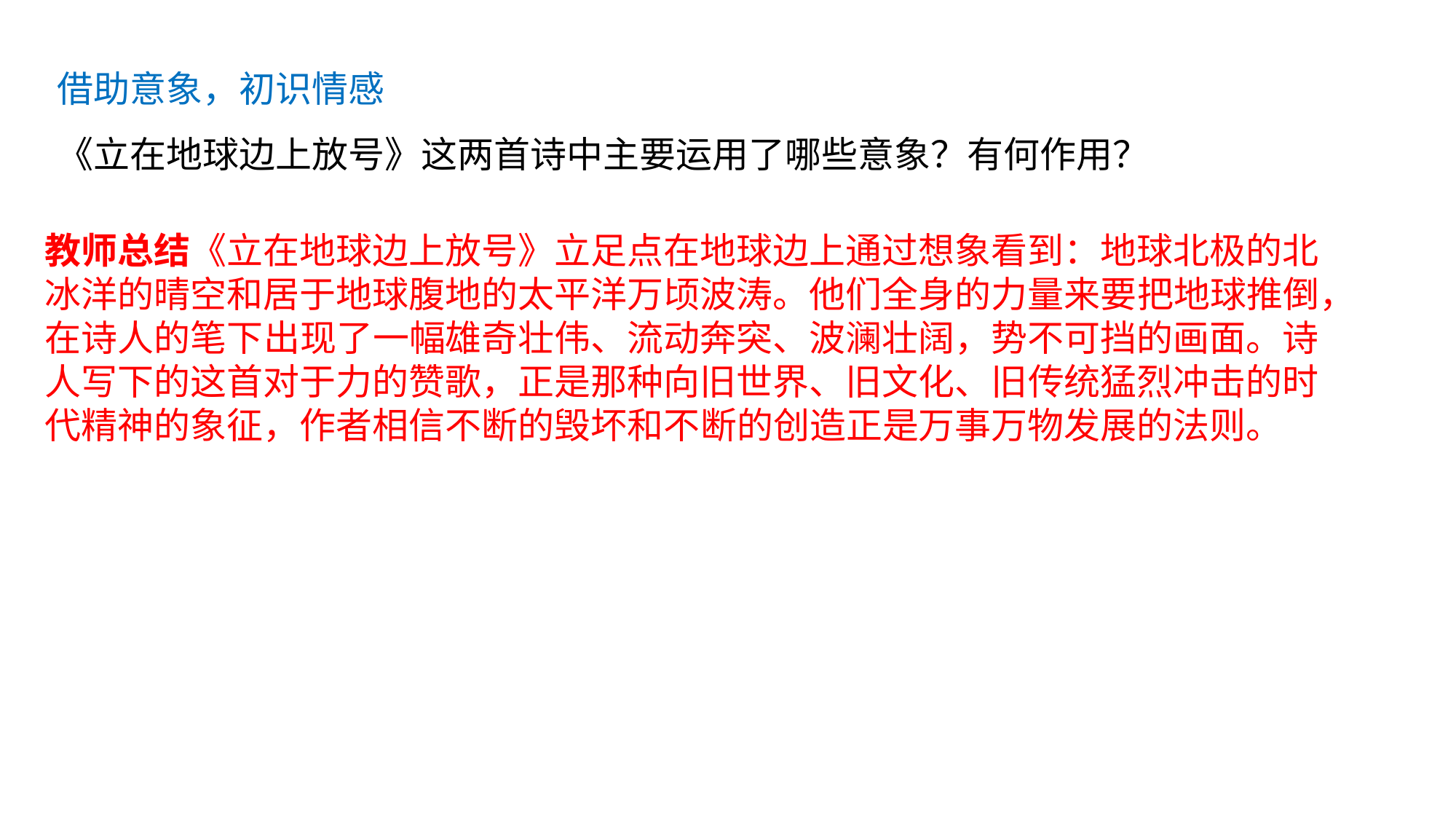

借助意象，初识情感
《立在地球边上放号》这两首诗中主要运用了哪些意象？有何作用？
教师总结《立在地球边上放号》立足点在地球边上通过想象看到：地球北极的北冰洋的晴空和居于地球腹地的太平洋万顷波涛。他们全身的力量来要把地球推倒，在诗人的笔下出现了一幅雄奇壮伟、流动奔突、波澜壮阔，势不可挡的画面。诗人写下的这首对于力的赞歌，正是那种向旧世界、旧文化、旧传统猛烈冲击的时代精神的象征，作者相信不断的毁坏和不断的创造正是万事万物发展的法则。